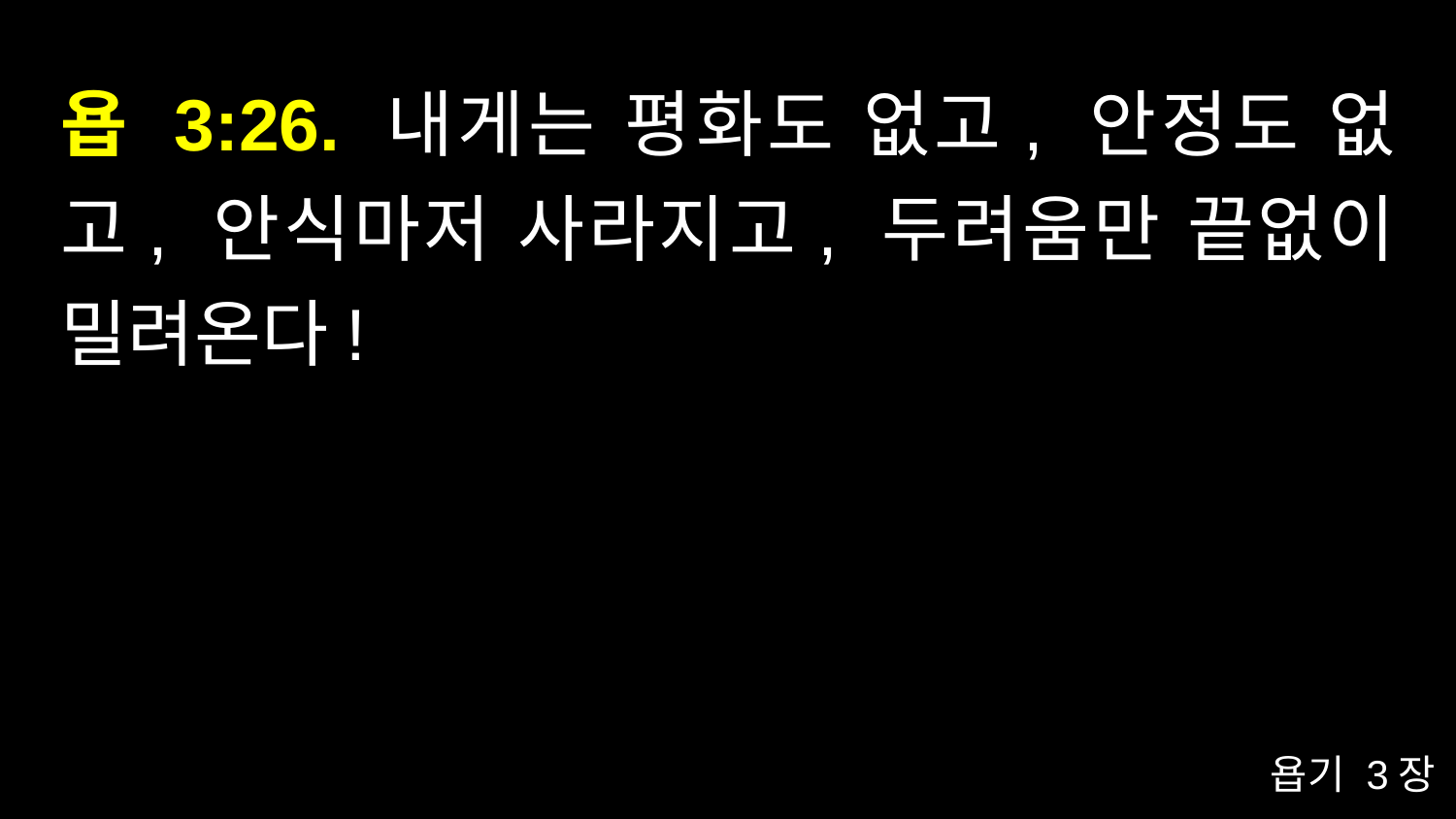

# 욥 3:26. 내게는 평화도 없고, 안정도 없고, 안식마저 사라지고, 두려움만 끝없이 밀려온다!
욥기 3장